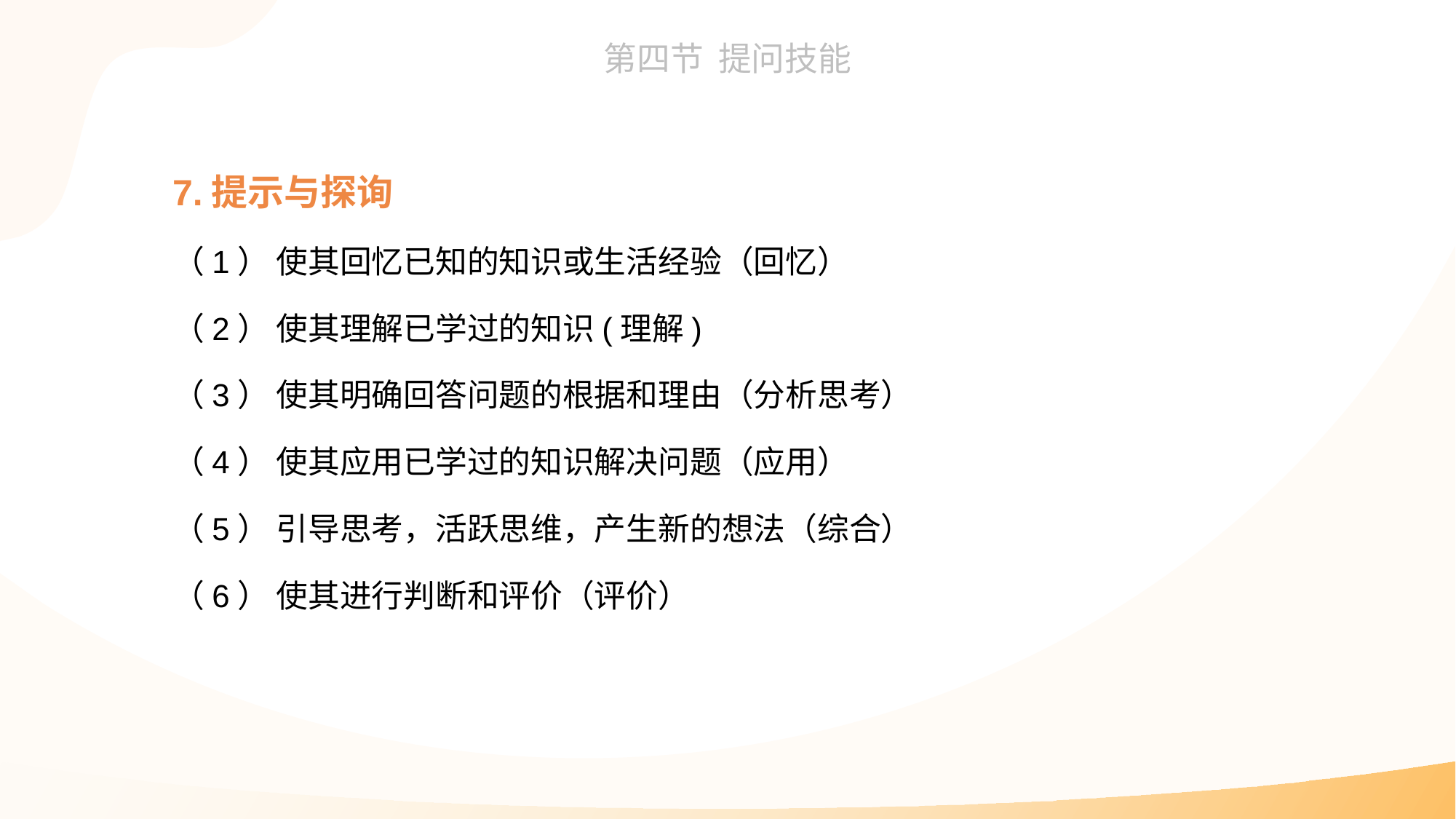

7.提示与探询
（1） 使其回忆已知的知识或生活经验（回忆）
（2） 使其理解已学过的知识(理解)
（3） 使其明确回答问题的根据和理由（分析思考）
（4） 使其应用已学过的知识解决问题（应用）
（5） 引导思考，活跃思维，产生新的想法（综合）
（6） 使其进行判断和评价（评价）